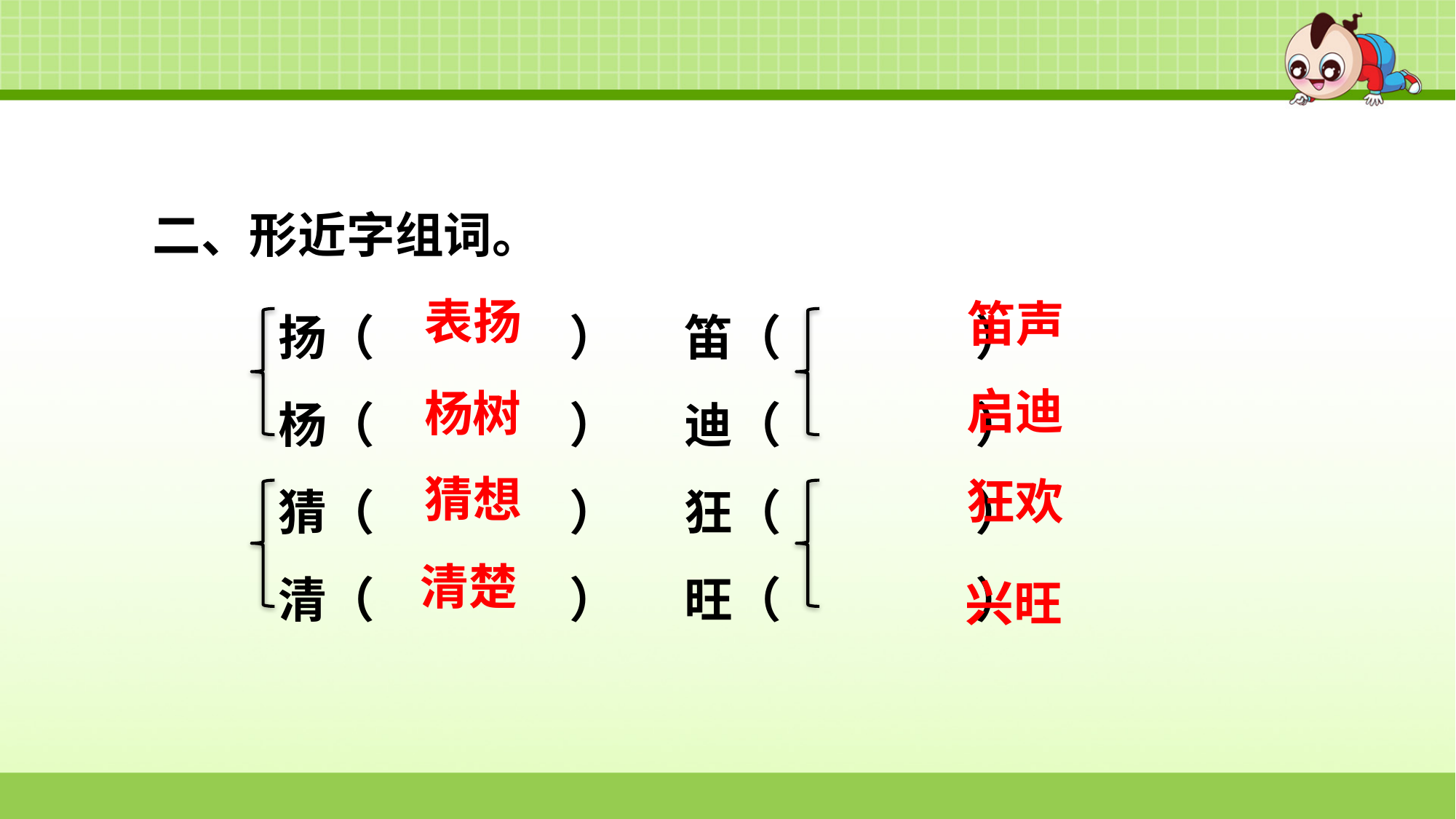

二、形近字组词。
扬（　　　　）	笛（　　　　）
杨（　　　　）	迪（　　　　）
猜（　　　　）	狂（　　　　）
清（　　　　）	旺（　　　　）
表扬
笛声

启迪
杨树
猜想
狂欢

兴旺
清楚